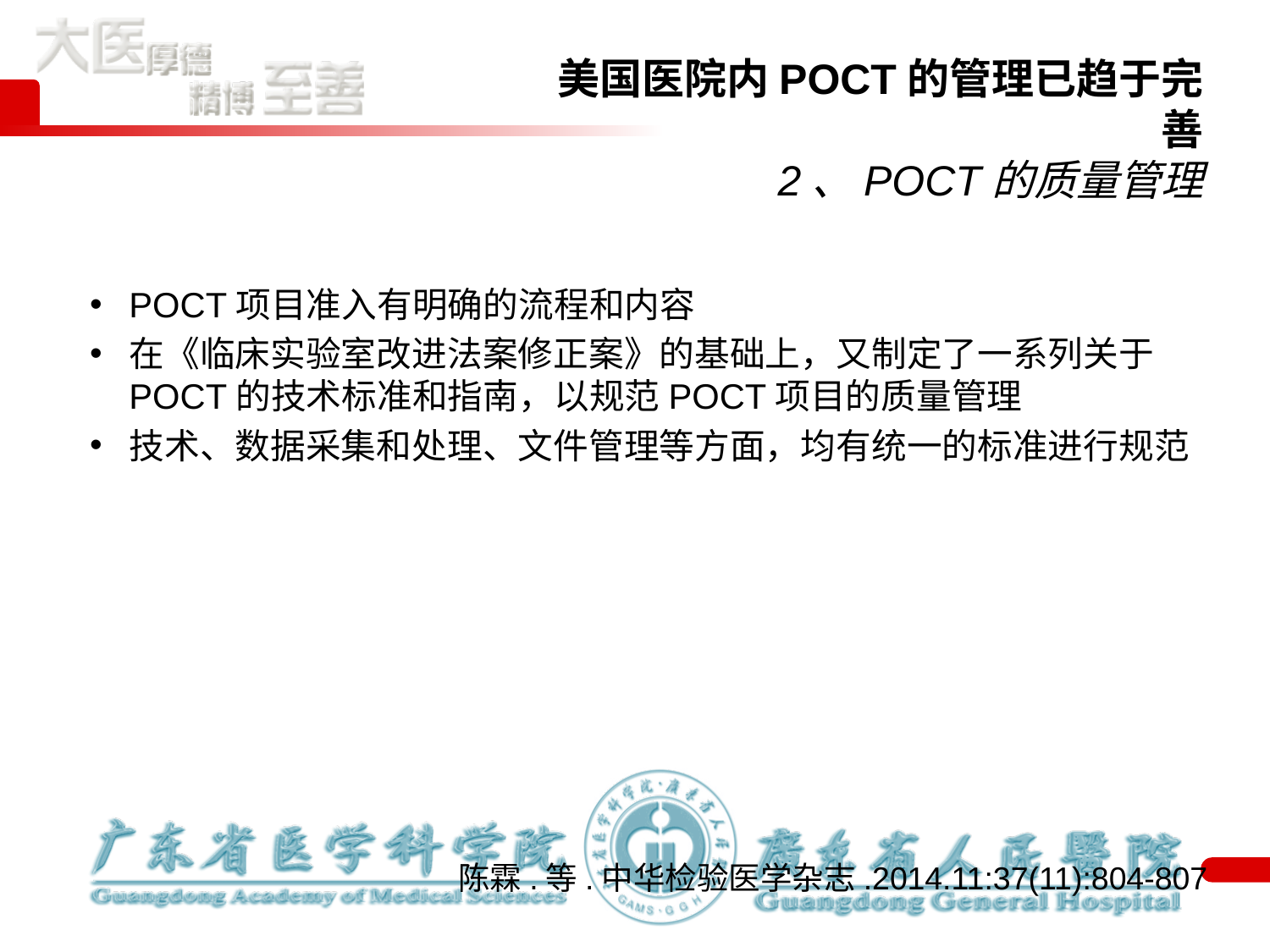

美国医院内POCT的管理已趋于完善
2、POCT的质量管理

POCT项目准入有明确的流程和内容
在《临床实验室改进法案修正案》的基础上，又制定了一系列关于POCT的技术标准和指南，以规范POCT项目的质量管理
技术、数据采集和处理、文件管理等方面，均有统一的标准进行规范
陈霖.等.中华检验医学杂志.2014.11:37(11):804-807